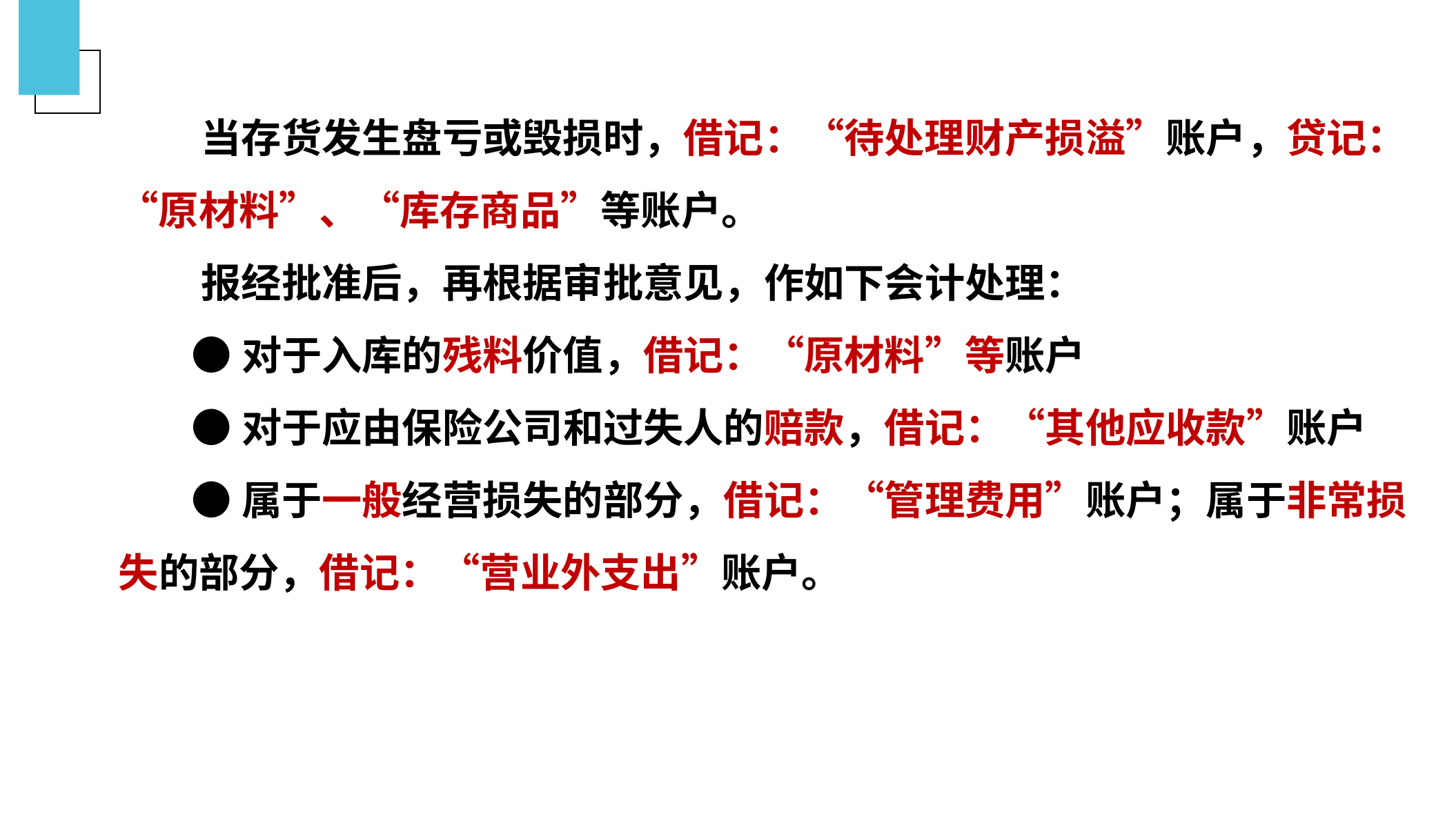

存货盘盈、盘亏的账务处理
        当存货发生盘亏或毁损时，借记：“待处理财产损溢”账户，贷记：“原材料”、“库存商品”等账户。
        报经批准后，再根据审批意见，作如下会计处理：
        ●对于入库的残料价值，借记：“原材料”等账户
        ●对于应由保险公司和过失人的赔款，借记：“其他应收款”账户
        ●属于一般经营损失的部分，借记：“管理费用”账户；属于非常损失的部分，借记：“营业外支出”账户。